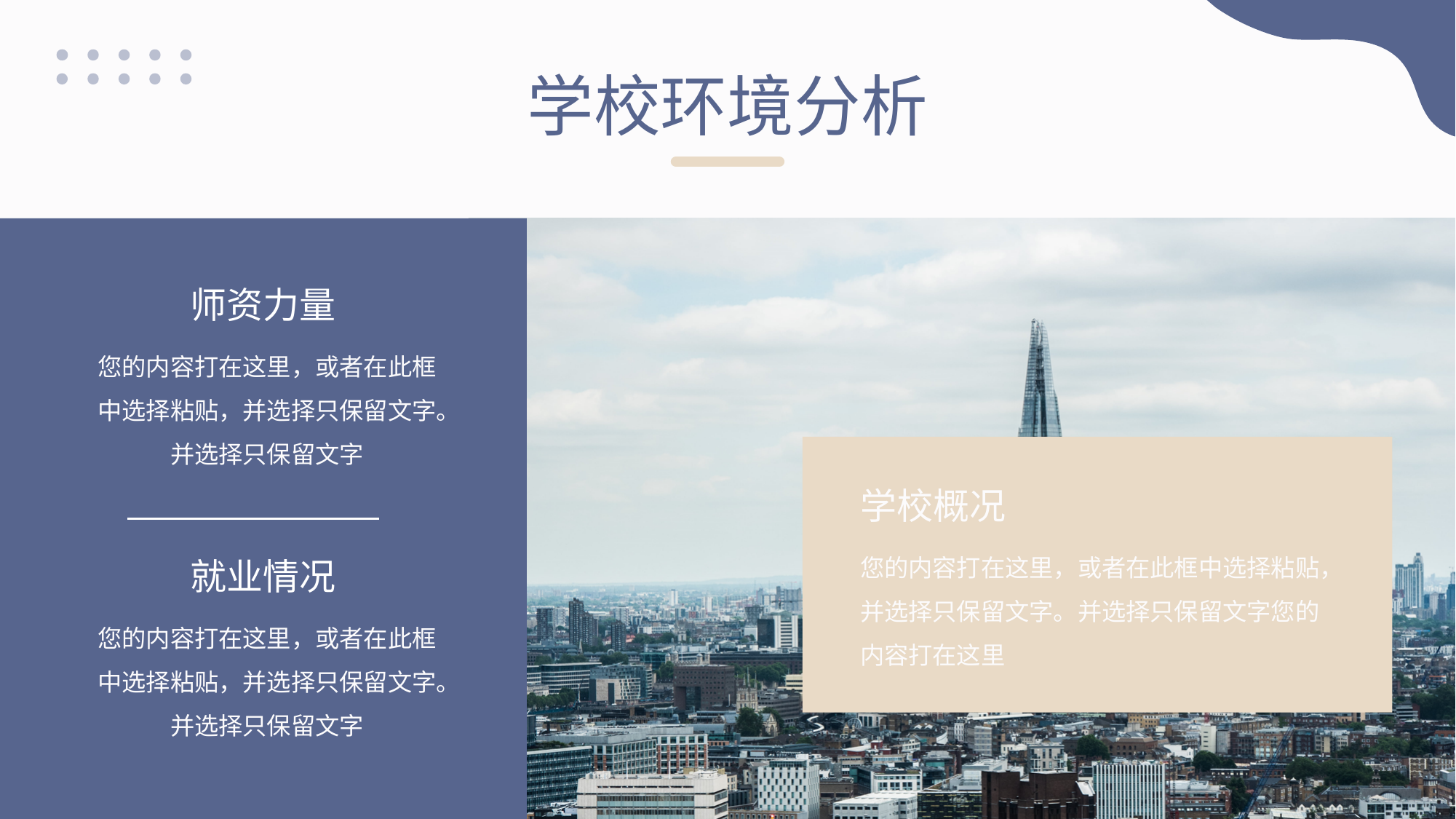

学校环境分析

师资力量
您的内容打在这里，或者在此框中选择粘贴，并选择只保留文字。并选择只保留文字

学校概况
您的内容打在这里，或者在此框中选择粘贴，并选择只保留文字。并选择只保留文字您的内容打在这里
就业情况
您的内容打在这里，或者在此框中选择粘贴，并选择只保留文字。并选择只保留文字